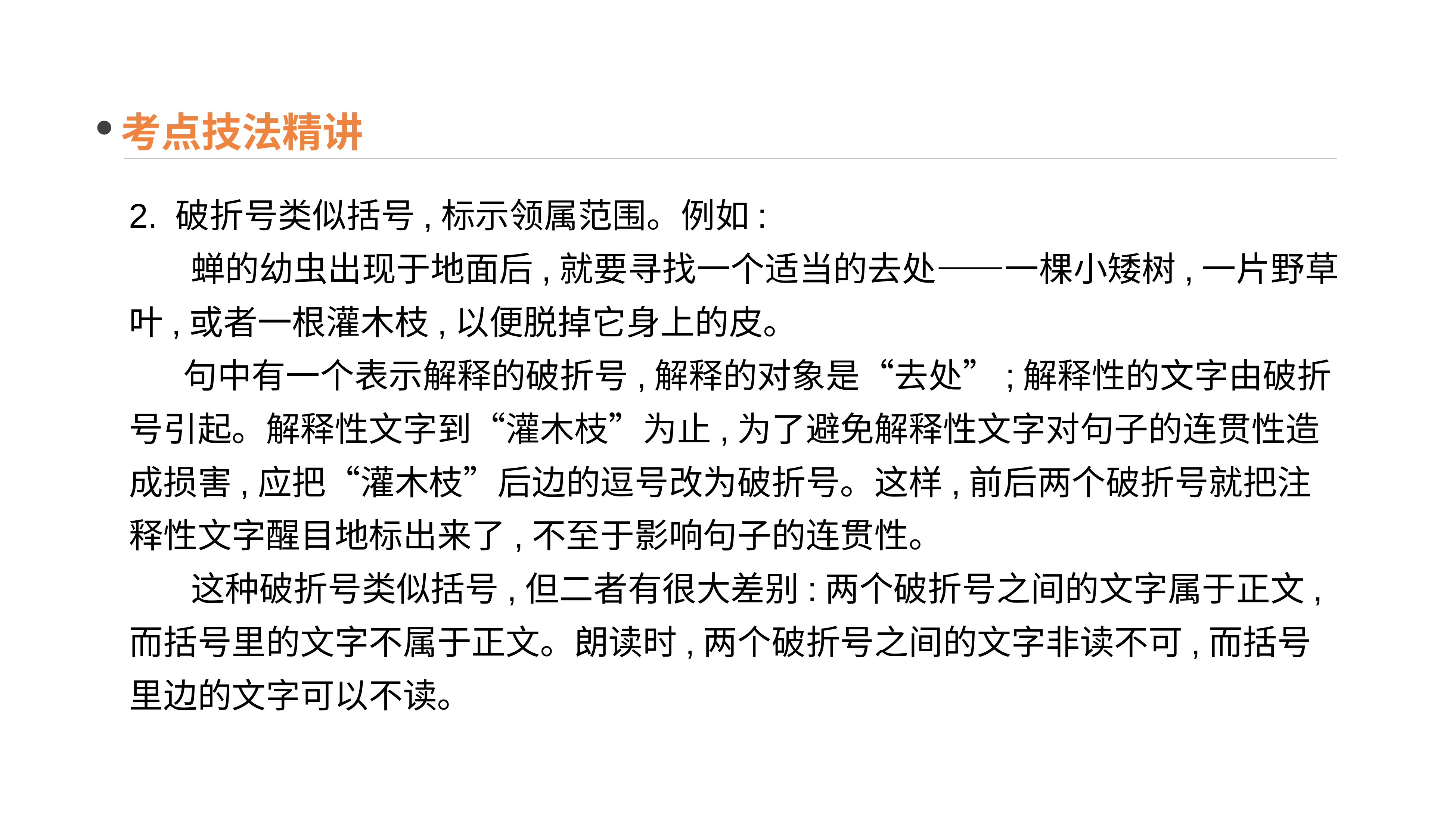

考点技法精讲

2. 破折号类似括号,标示领属范围。例如:
       蝉的幼虫出现于地面后,就要寻找一个适当的去处——一棵小矮树,一片野草叶,或者一根灌木枝,以便脱掉它身上的皮。
      句中有一个表示解释的破折号,解释的对象是“去处”;解释性的文字由破折号引起。解释性文字到“灌木枝”为止,为了避免解释性文字对句子的连贯性造成损害,应把“灌木枝”后边的逗号改为破折号。这样,前后两个破折号就把注释性文字醒目地标出来了,不至于影响句子的连贯性。
       这种破折号类似括号,但二者有很大差别:两个破折号之间的文字属于正文,而括号里的文字不属于正文。朗读时,两个破折号之间的文字非读不可,而括号里边的文字可以不读。